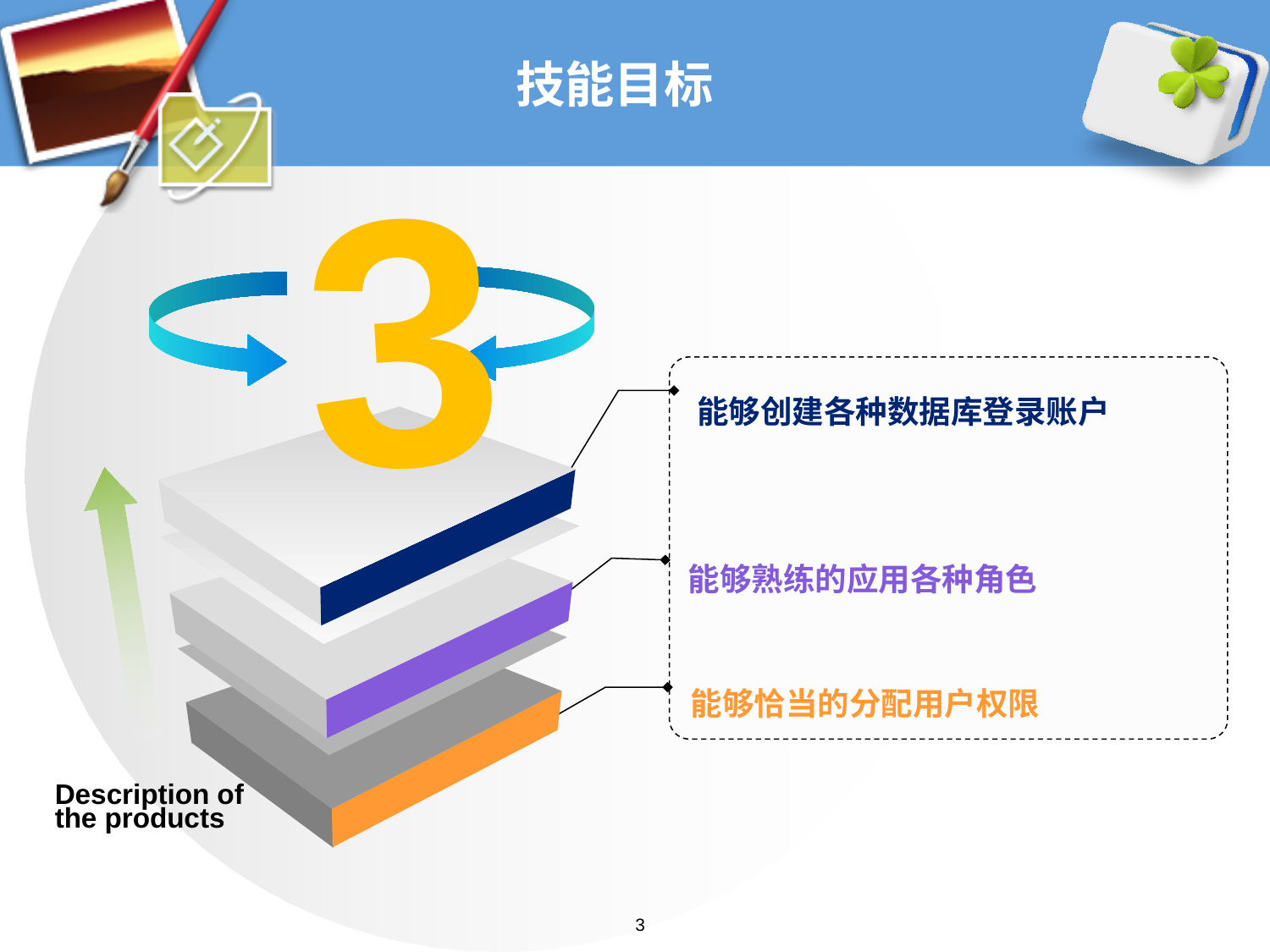

# 技能目标
3

能够创建各种数据库登录账户

能够熟练的应用各种角色
能够恰当的分配用户权限
Description of the products
3